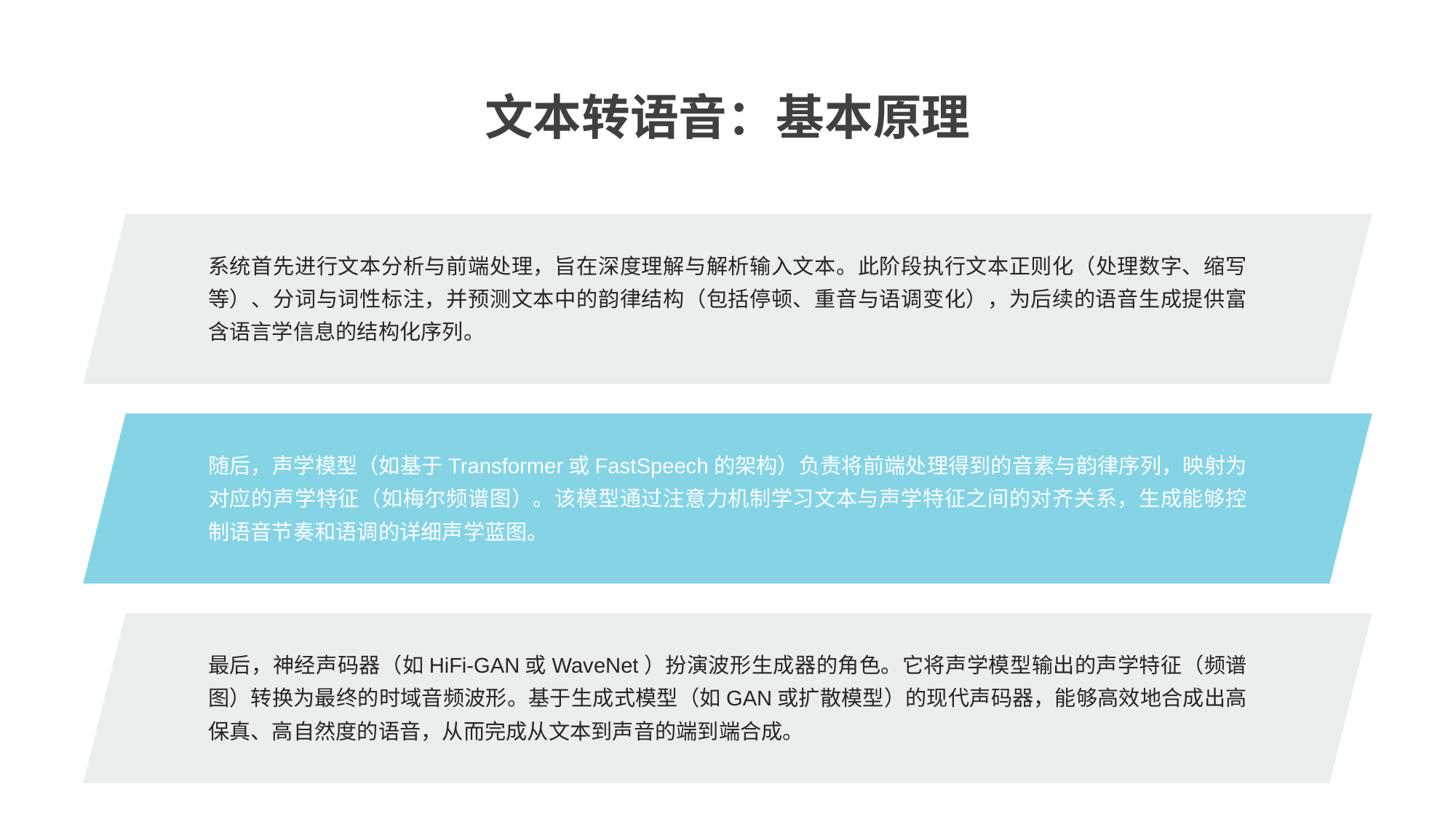

文本转语音：基本原理
系统首先进行文本分析与前端处理，旨在深度理解与解析输入文本。此阶段执行文本正则化（处理数字、缩写等）、分词与词性标注，并预测文本中的韵律结构（包括停顿、重音与语调变化），为后续的语音生成提供富含语言学信息的结构化序列。
随后，声学模型（如基于Transformer或FastSpeech的架构）负责将前端处理得到的音素与韵律序列，映射为对应的声学特征（如梅尔频谱图）。该模型通过注意力机制学习文本与声学特征之间的对齐关系，生成能够控制语音节奏和语调的详细声学蓝图。
最后，神经声码器（如HiFi-GAN或WaveNet）扮演波形生成器的角色。它将声学模型输出的声学特征（频谱图）转换为最终的时域音频波形。基于生成式模型（如GAN或扩散模型）的现代声码器，能够高效地合成出高保真、高自然度的语音，从而完成从文本到声音的端到端合成。